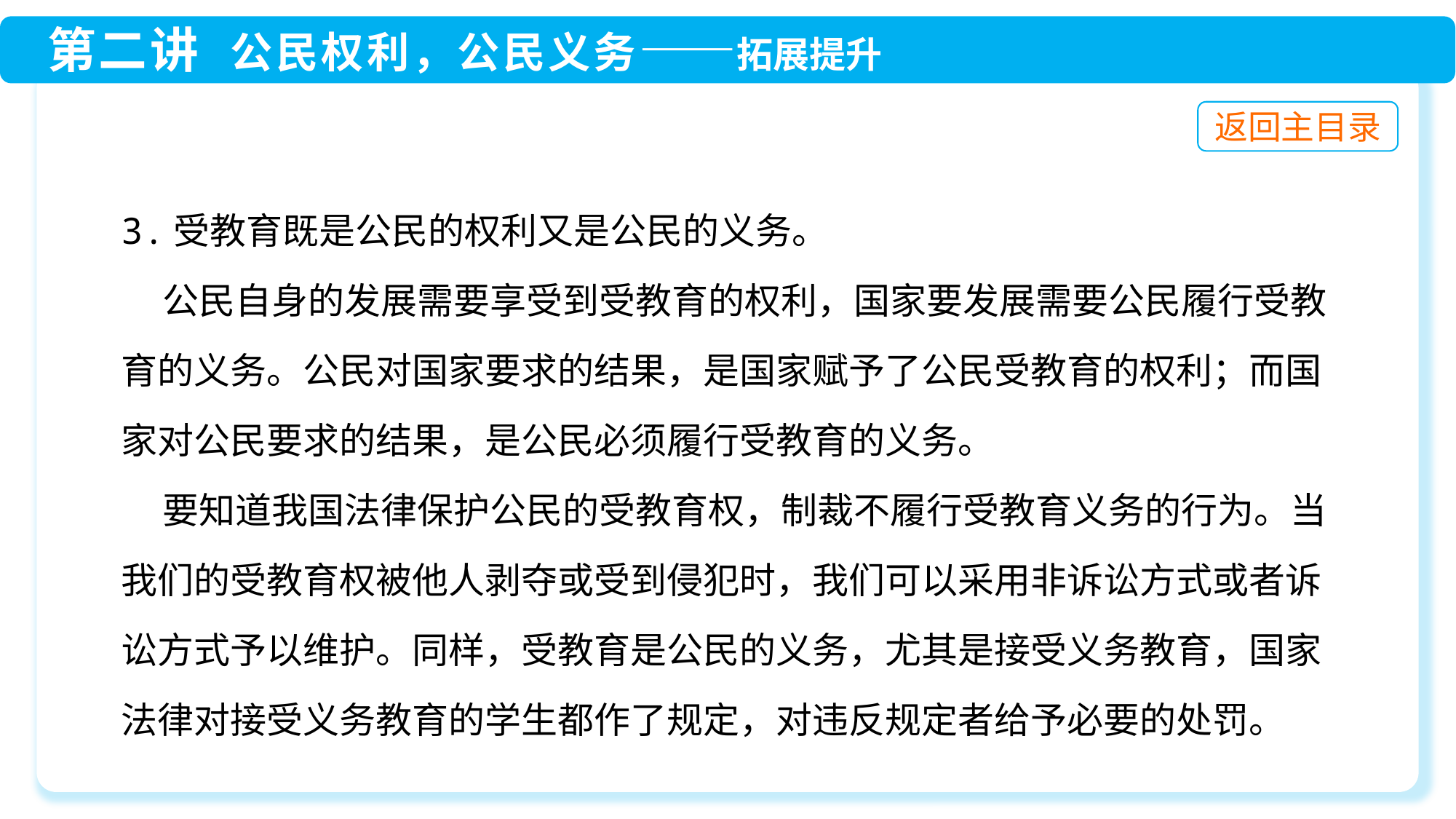

3.受教育既是公民的权利又是公民的义务。
    公民自身的发展需要享受到受教育的权利，国家要发展需要公民履行受教育的义务。公民对国家要求的结果，是国家赋予了公民受教育的权利；而国家对公民要求的结果，是公民必须履行受教育的义务。
    要知道我国法律保护公民的受教育权，制裁不履行受教育义务的行为。当我们的受教育权被他人剥夺或受到侵犯时，我们可以采用非诉讼方式或者诉讼方式予以维护。同样，受教育是公民的义务，尤其是接受义务教育，国家法律对接受义务教育的学生都作了规定，对违反规定者给予必要的处罚。